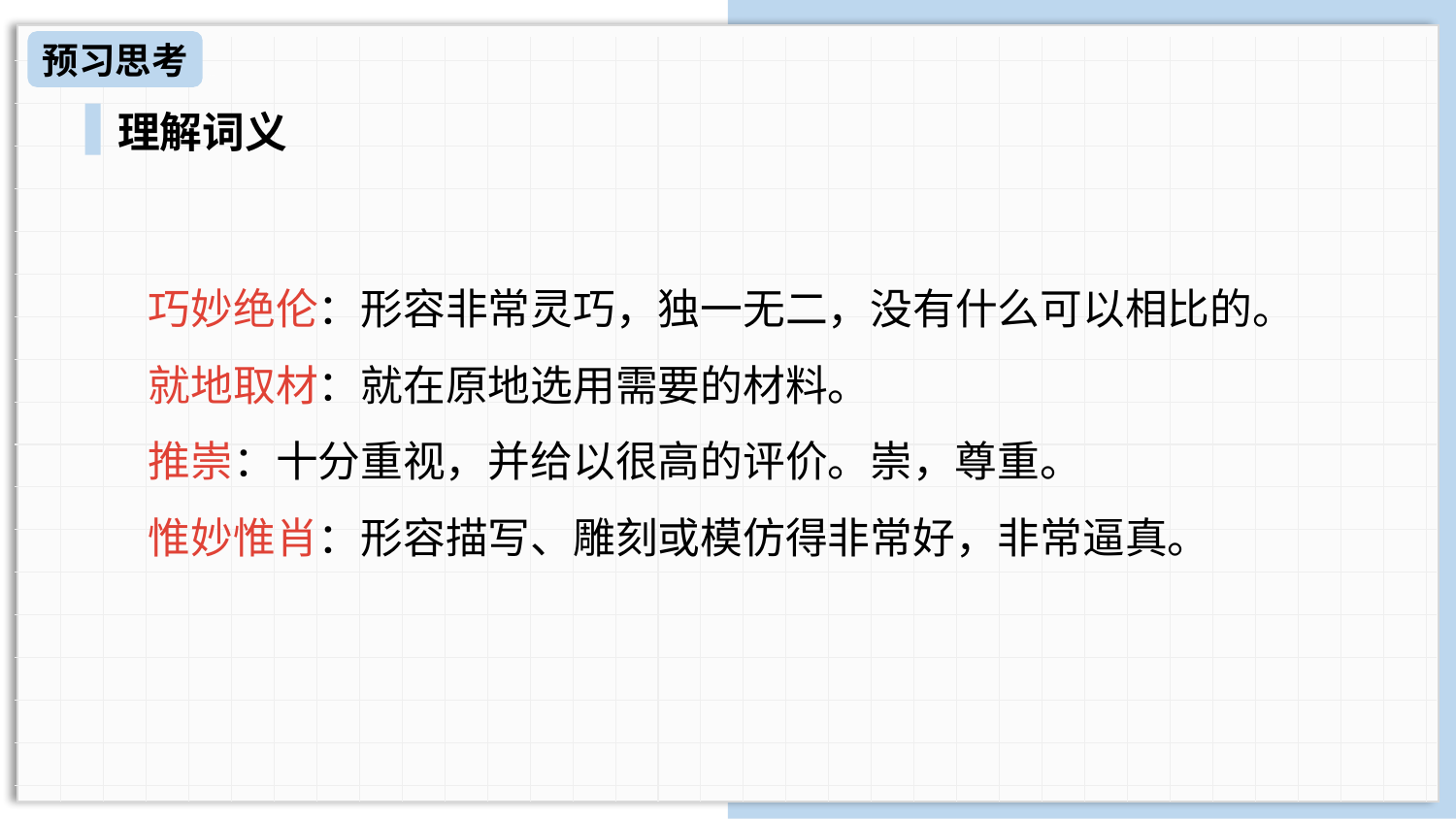

预习思考
理解词义

巧妙绝伦：形容非常灵巧，独一无二，没有什么可以相比的。
就地取材：就在原地选用需要的材料。
推崇：十分重视，并给以很高的评价。崇，尊重。
惟妙惟肖：形容描写、雕刻或模仿得非常好，非常逼真。